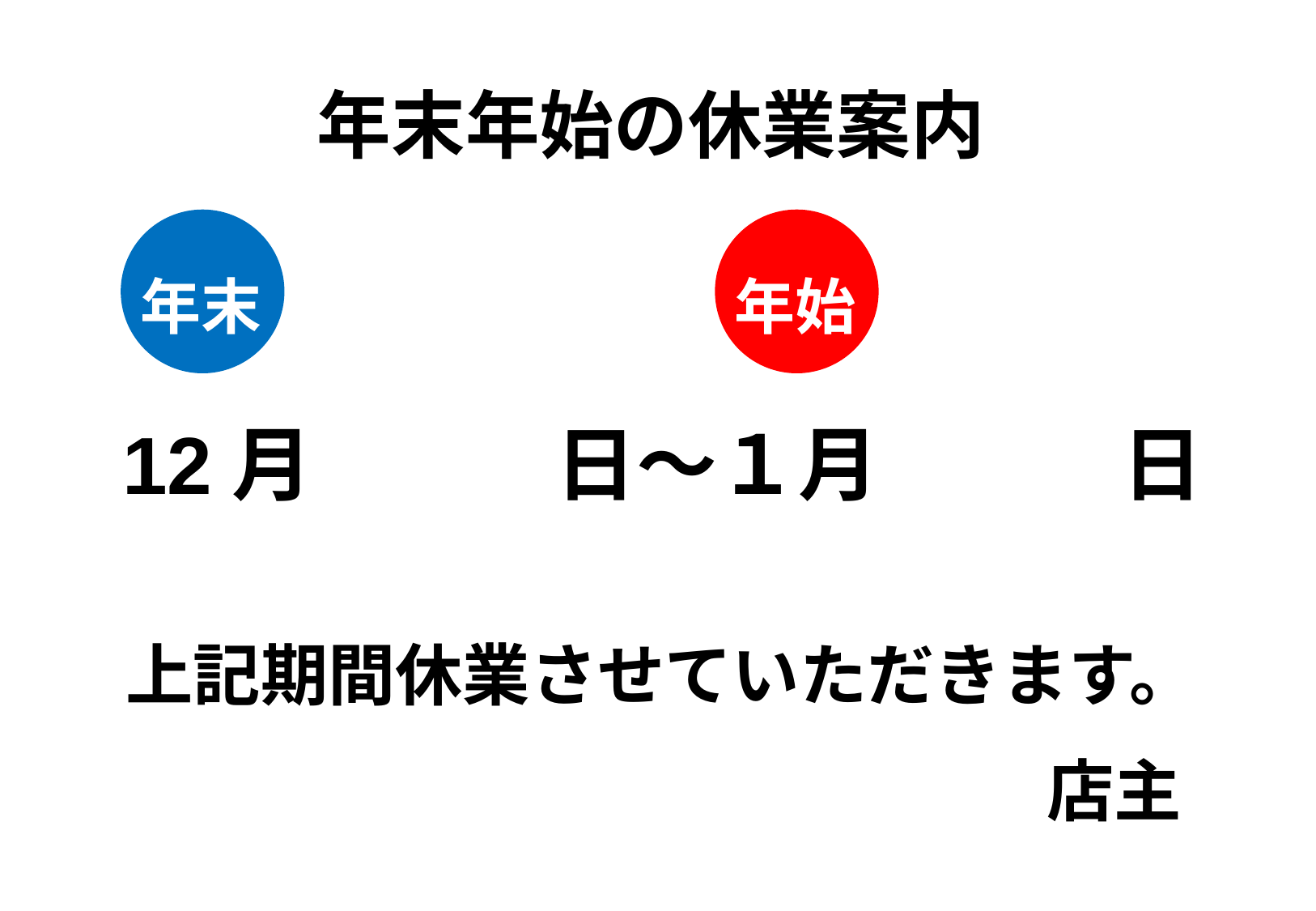

年末年始の休業案内
年末
年始
12月　　　日～１月　　　日
上記期間休業させていただきます。
店主